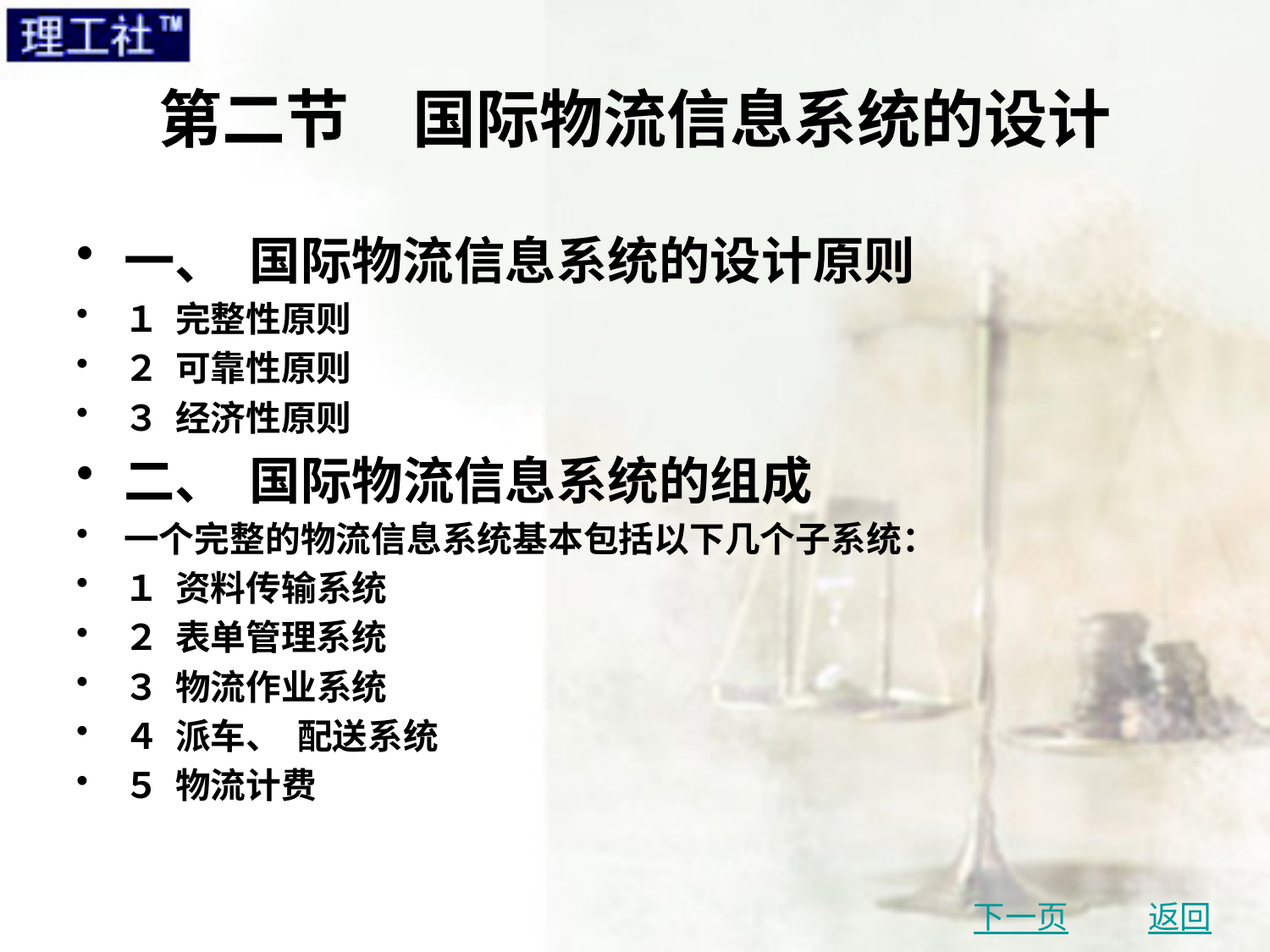

# 第二节　国际物流信息系统的设计
一、  国际物流信息系统的设计原则
１  完整性原则
２  可靠性原则
３  经济性原则
二、  国际物流信息系统的组成
一个完整的物流信息系统基本包括以下几个子系统：
１  资料传输系统
２  表单管理系统
３  物流作业系统
４  派车、  配送系统
５  物流计费

下一页
返回